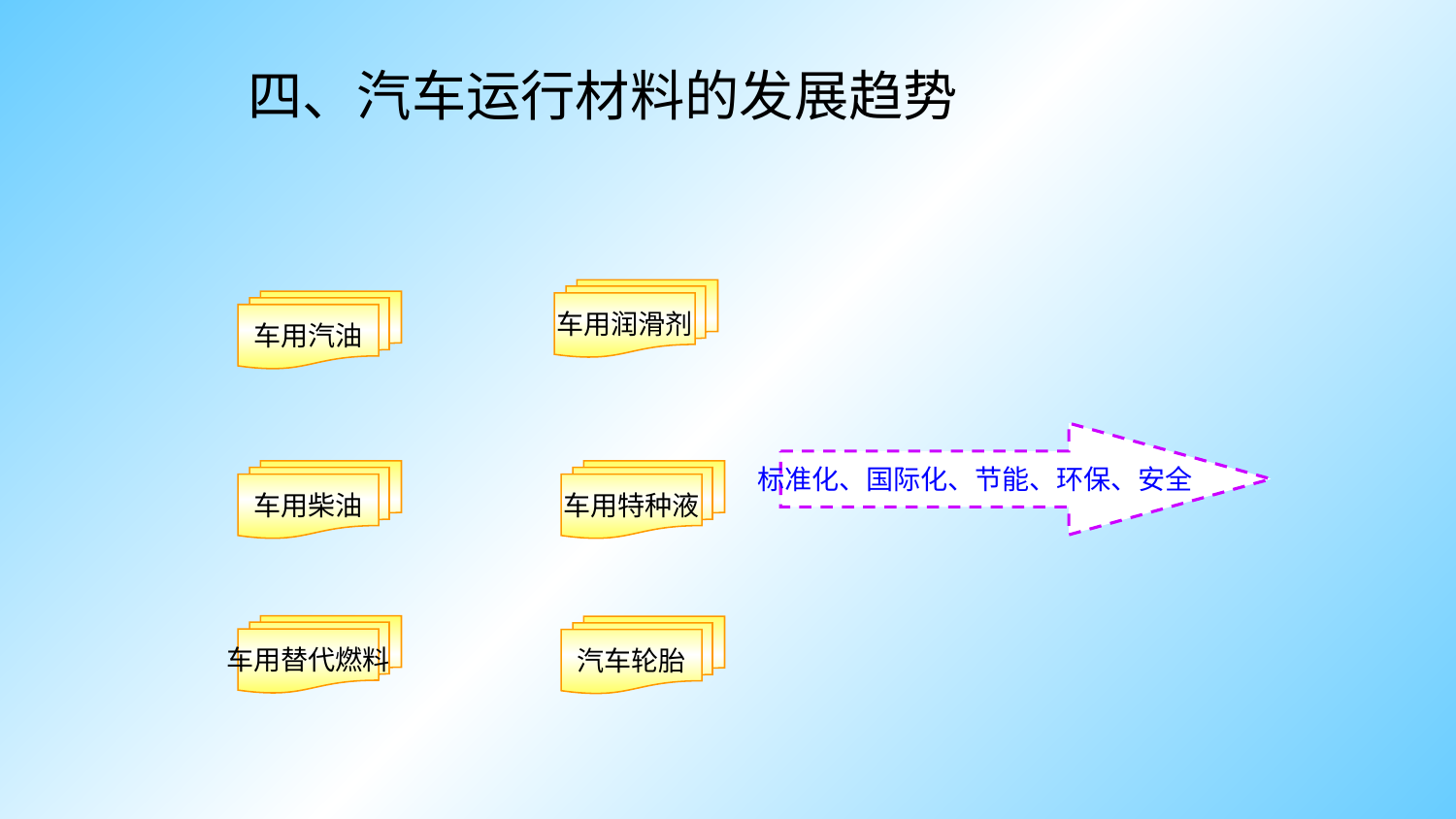

# 四、汽车运行材料的发展趋势
车用润滑剂
车用汽油
标准化、国际化、节能、环保、安全
车用柴油
车用特种液
车用替代燃料
汽车轮胎